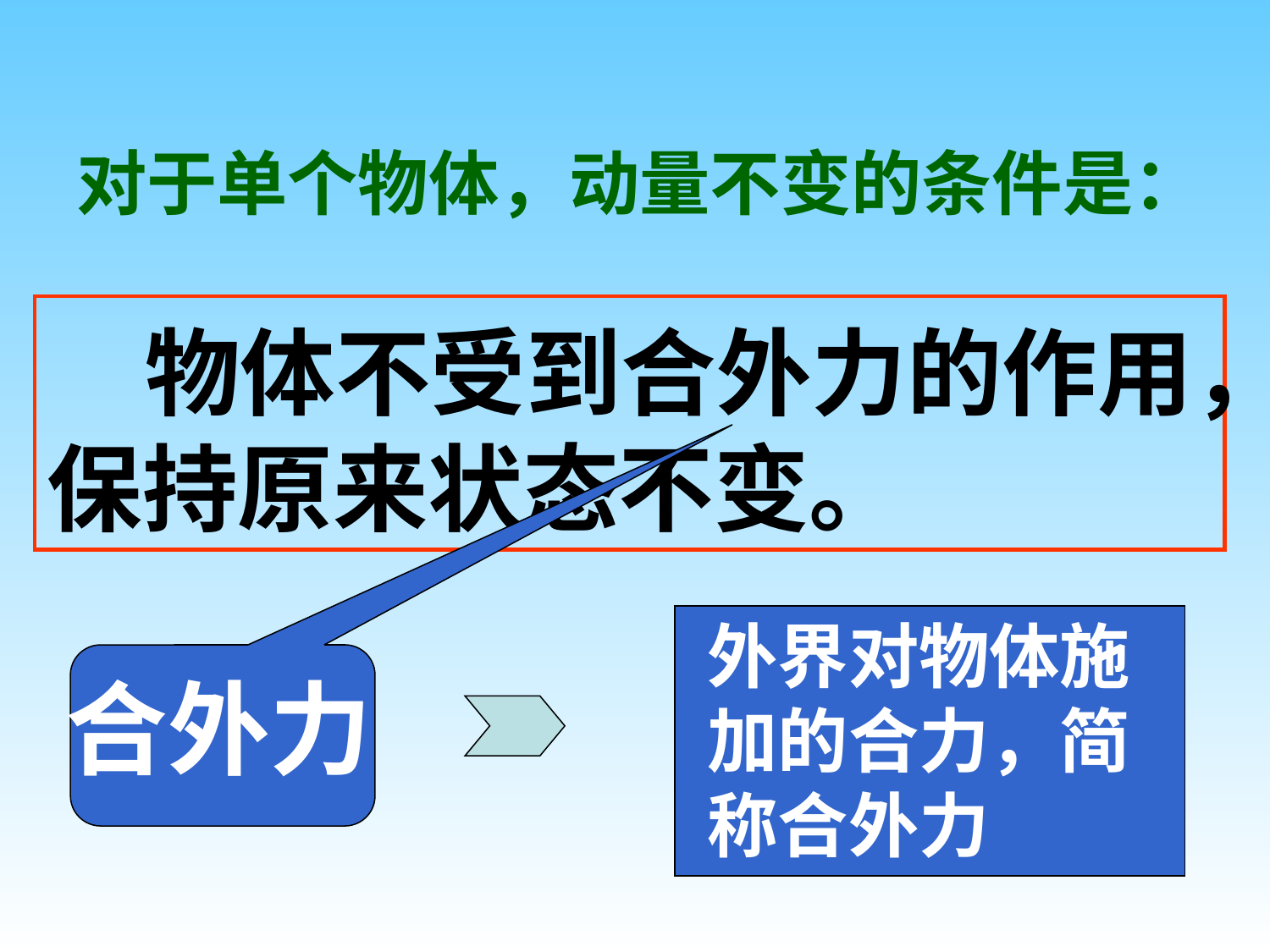

# 对于单个物体，动量不变的条件是：
   物体不受到合外力的作用，保持原来状态不变。

外界对物体施加的合力，简称合外力

合外力